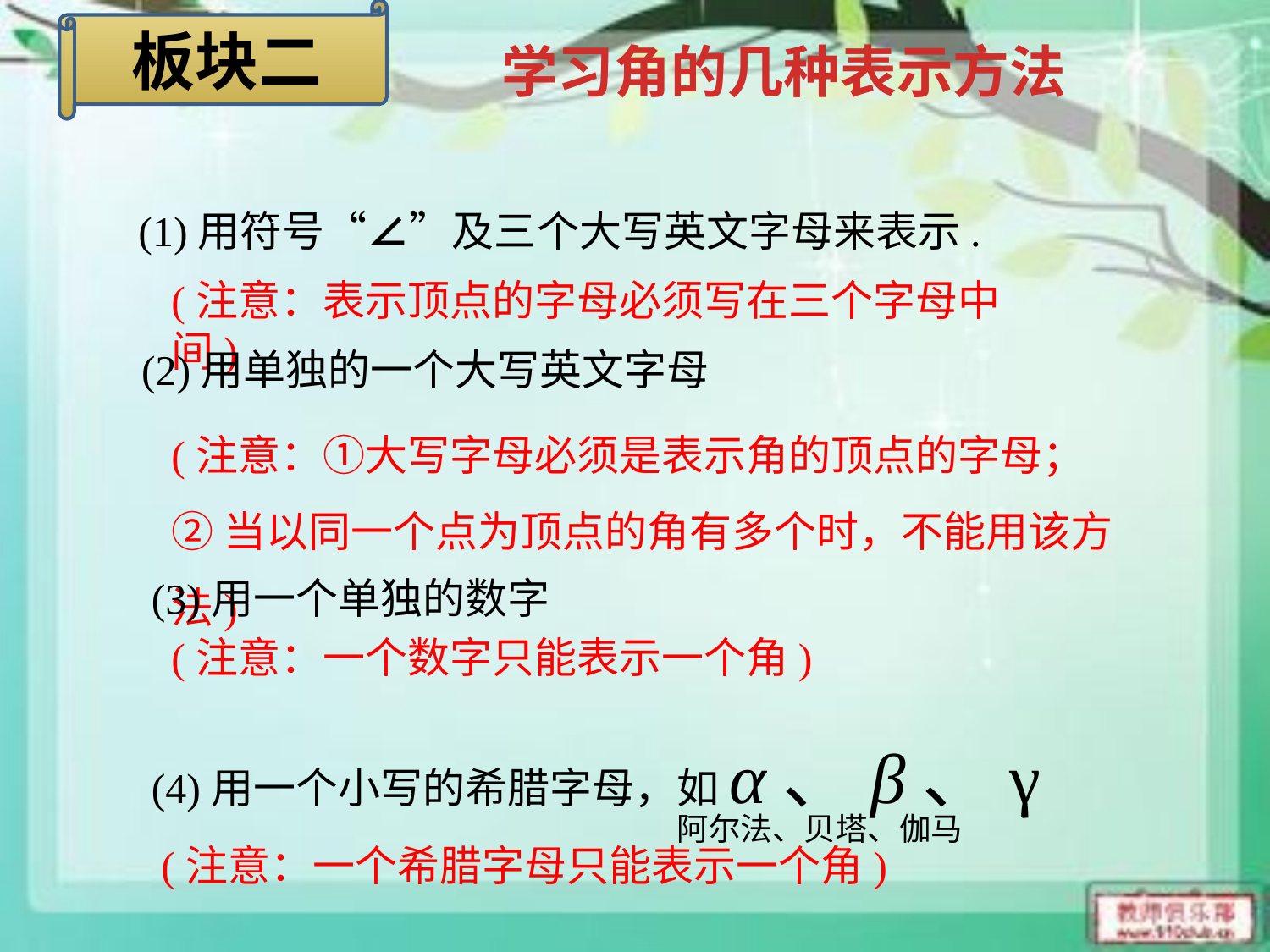

板块二
学习角的几种表示方法
(1)用符号“∠”及三个大写英文字母来表示.
(注意：表示顶点的字母必须写在三个字母中间)
(2)用单独的一个大写英文字母
(注意：①大写字母必须是表示角的顶点的字母；
②当以同一个点为顶点的角有多个时，不能用该方法)
(3)用一个单独的数字

(注意：一个数字只能表示一个角)
(4)用一个小写的希腊字母，如α、β、γ
阿尔法、贝塔、伽马
(注意：一个希腊字母只能表示一个角)